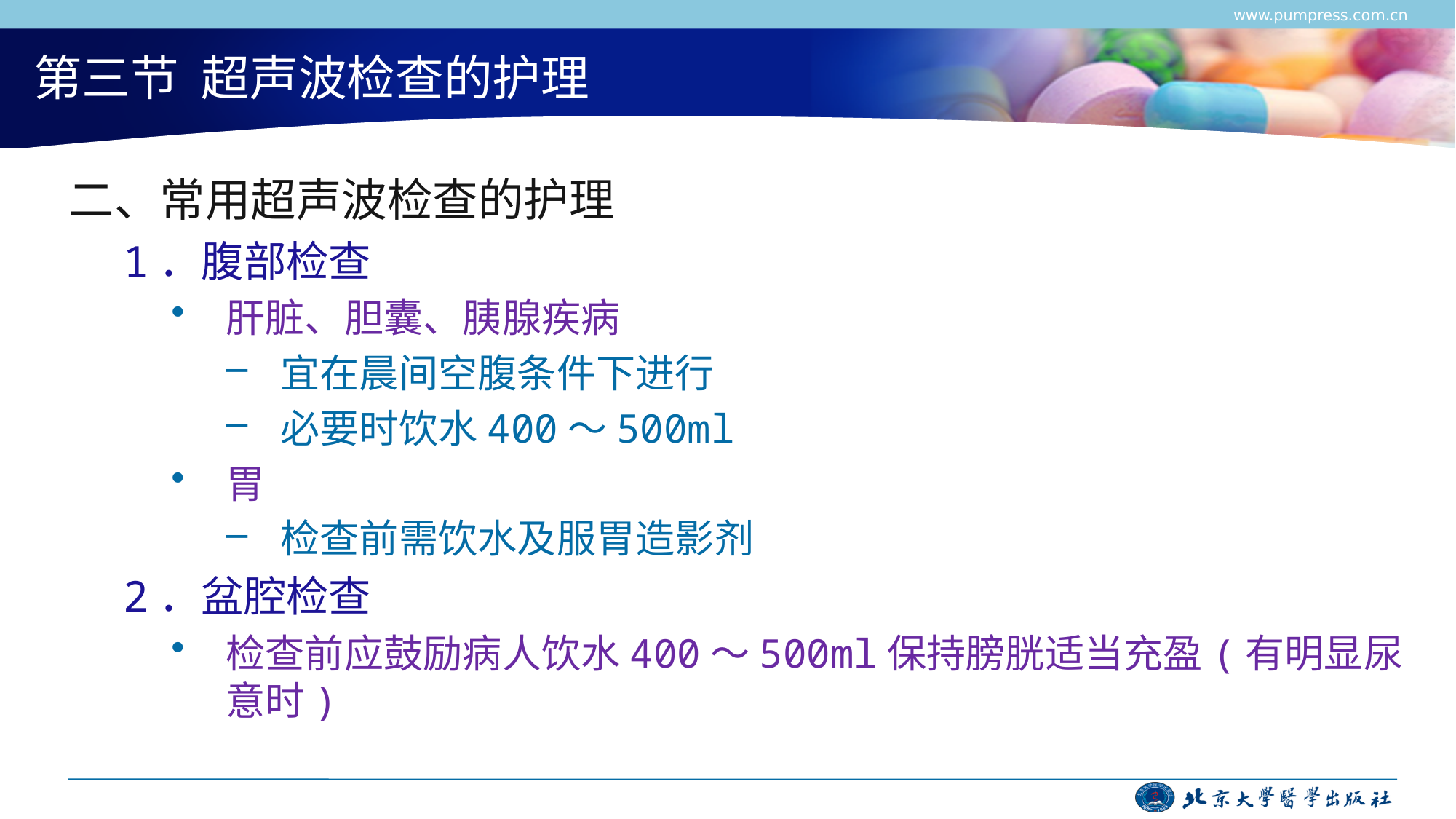

www.pumpress.com.cn
# 第三节  超声波检查的护理
二、常用超声波检查的护理
1．腹部检查
肝脏、胆囊、胰腺疾病
宜在晨间空腹条件下进行
必要时饮水400～500ml
胃
检查前需饮水及服胃造影剂
2．盆腔检查
检查前应鼓励病人饮水400～500ml保持膀胱适当充盈(有明显尿意时)